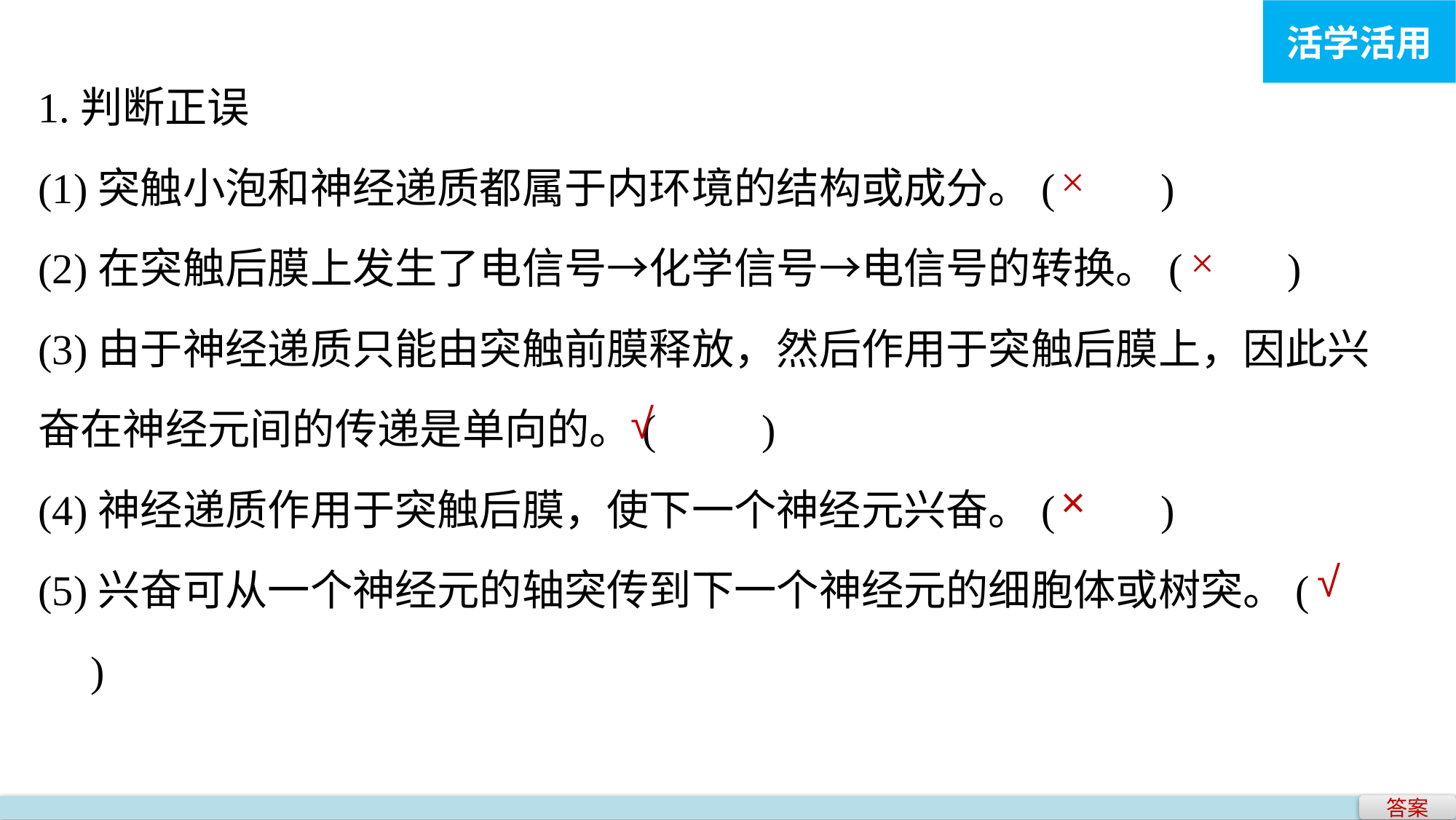

活学活用
1.判断正误
(1)突触小泡和神经递质都属于内环境的结构或成分。(　　)
(2)在突触后膜上发生了电信号→化学信号→电信号的转换。(　　)
(3)由于神经递质只能由突触前膜释放，然后作用于突触后膜上，因此兴奋在神经元间的传递是单向的。(　　)
(4)神经递质作用于突触后膜，使下一个神经元兴奋。(　　)
(5)兴奋可从一个神经元的轴突传到下一个神经元的细胞体或树突。(　　)
×
×
√
×
√
答案